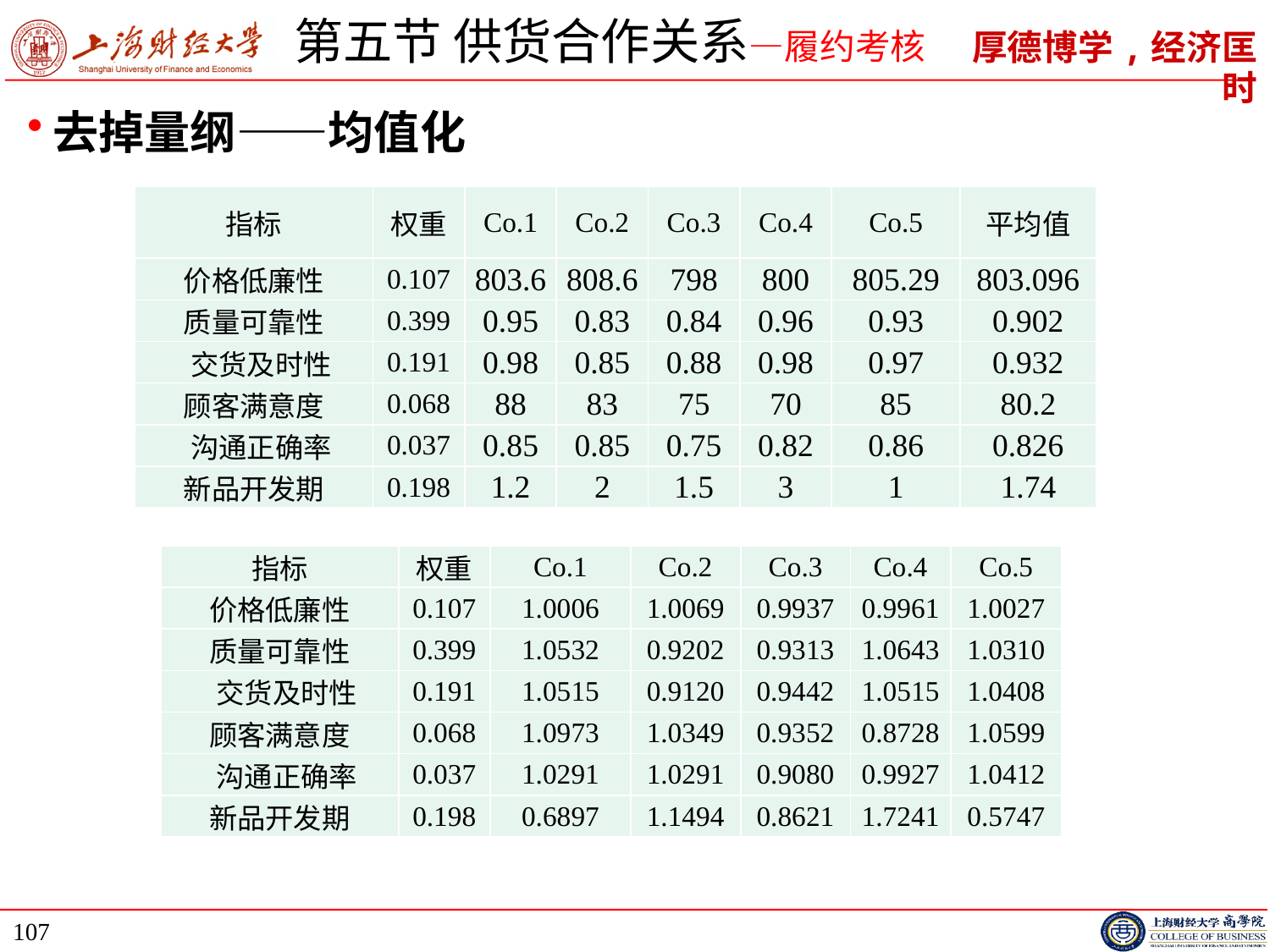

# 第五节 供货合作关系—履约考核
去掉量纲——均值化
| 指标 | 权重 | Co.1 | Co.2 | Co.3 | Co.4 | Co.5 | 平均值 |
| --- | --- | --- | --- | --- | --- | --- | --- |
| 价格低廉性 | 0.107 | 803.6 | 808.6 | 798 | 800 | 805.29 | 803.096 |
| 质量可靠性 | 0.399 | 0.95 | 0.83 | 0.84 | 0.96 | 0.93 | 0.902 |
| 交货及时性 | 0.191 | 0.98 | 0.85 | 0.88 | 0.98 | 0.97 | 0.932 |
| 顾客满意度 | 0.068 | 88 | 83 | 75 | 70 | 85 | 80.2 |
| 沟通正确率 | 0.037 | 0.85 | 0.85 | 0.75 | 0.82 | 0.86 | 0.826 |
| 新品开发期 | 0.198 | 1.2 | 2 | 1.5 | 3 | 1 | 1.74 |
| 指标 | 权重 | Co.1 | Co.2 | Co.3 | Co.4 | Co.5 |
| --- | --- | --- | --- | --- | --- | --- |
| 价格低廉性 | 0.107 | 1.0006 | 1.0069 | 0.9937 | 0.9961 | 1.0027 |
| 质量可靠性 | 0.399 | 1.0532 | 0.9202 | 0.9313 | 1.0643 | 1.0310 |
| 交货及时性 | 0.191 | 1.0515 | 0.9120 | 0.9442 | 1.0515 | 1.0408 |
| 顾客满意度 | 0.068 | 1.0973 | 1.0349 | 0.9352 | 0.8728 | 1.0599 |
| 沟通正确率 | 0.037 | 1.0291 | 1.0291 | 0.9080 | 0.9927 | 1.0412 |
| 新品开发期 | 0.198 | 0.6897 | 1.1494 | 0.8621 | 1.7241 | 0.5747 |
107